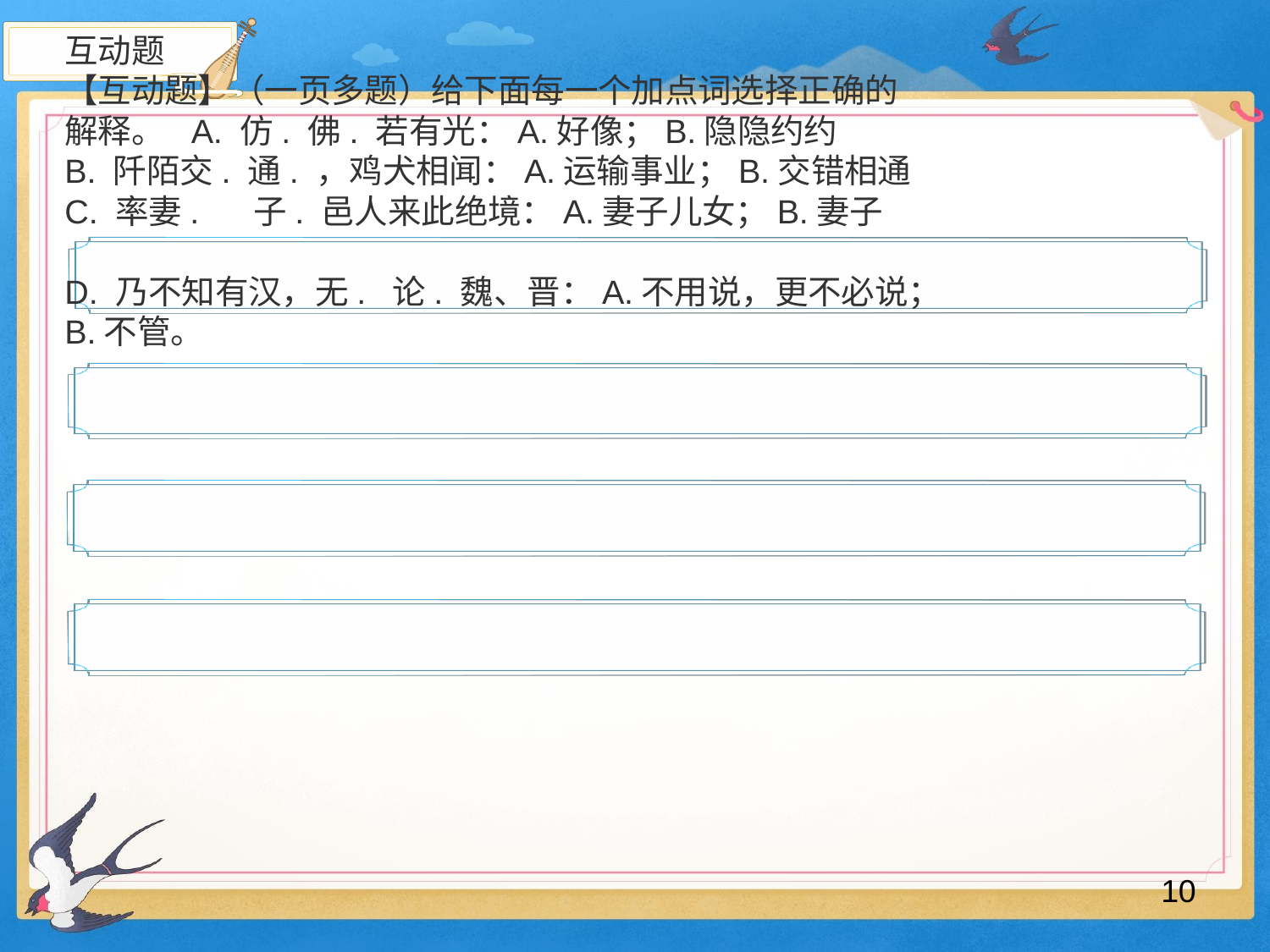

互动题
【互动题】（一页多题）给下面每一个加点词选择正确的解释。  A. 仿. 佛. 若有光：A.好像；B.隐隐约约
B. 阡陌交. 通. ，鸡犬相闻：A.运输事业；B.交错相通  C. 率妻.     子. 邑人来此绝境：A.妻子儿女；B.妻子

D. 乃不知有汉，无.  论. 魏、晋：A.不用说，更不必说；B.不管。

10